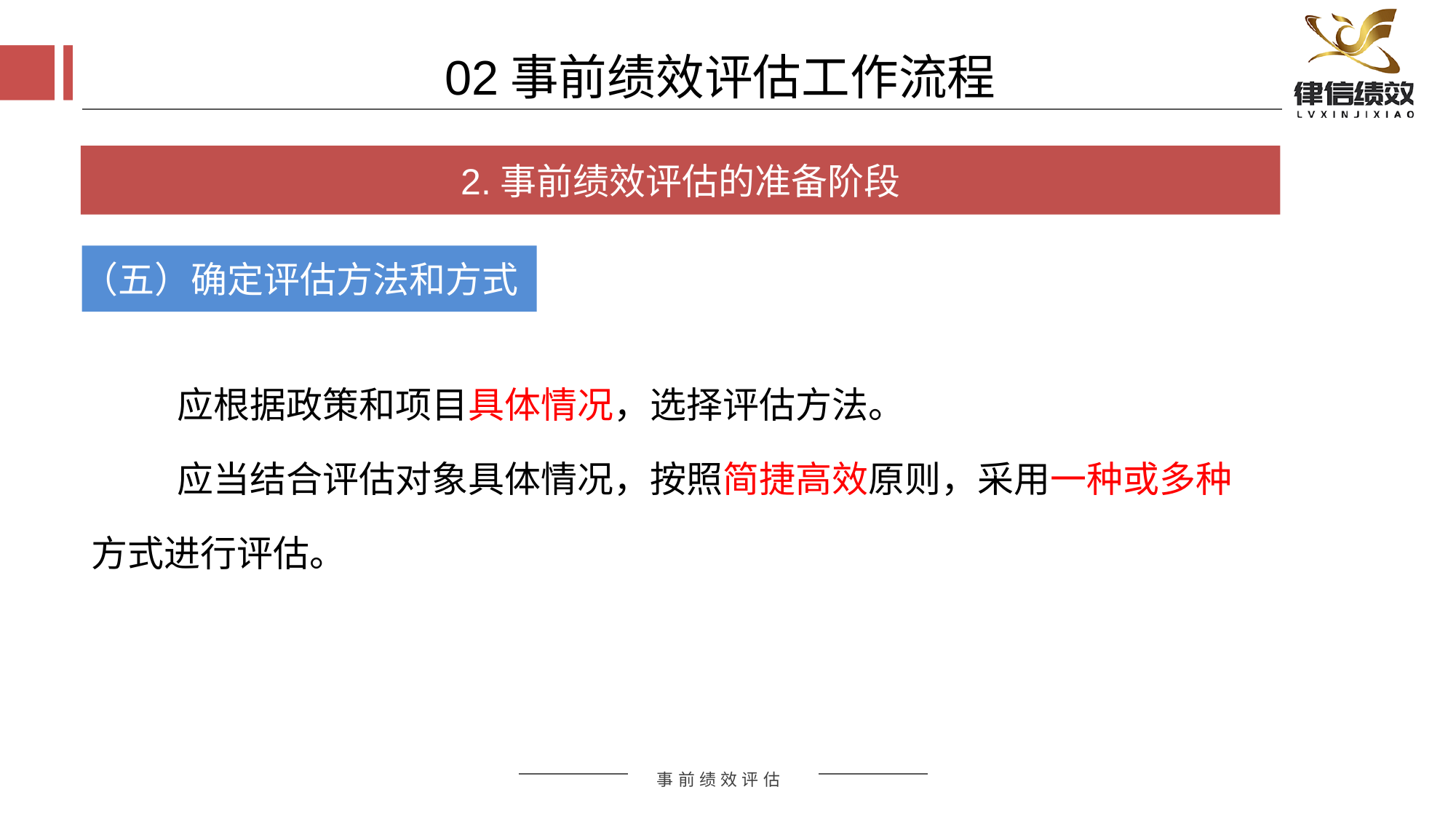

02事前绩效评估工作流程
2.事前绩效评估的准备阶段
（五）确定评估方法和方式
应根据政策和项目具体情况，选择评估方法。
应当结合评估对象具体情况，按照简捷高效原则，采用一种或多种方式进行评估。

评估方式
评估方式